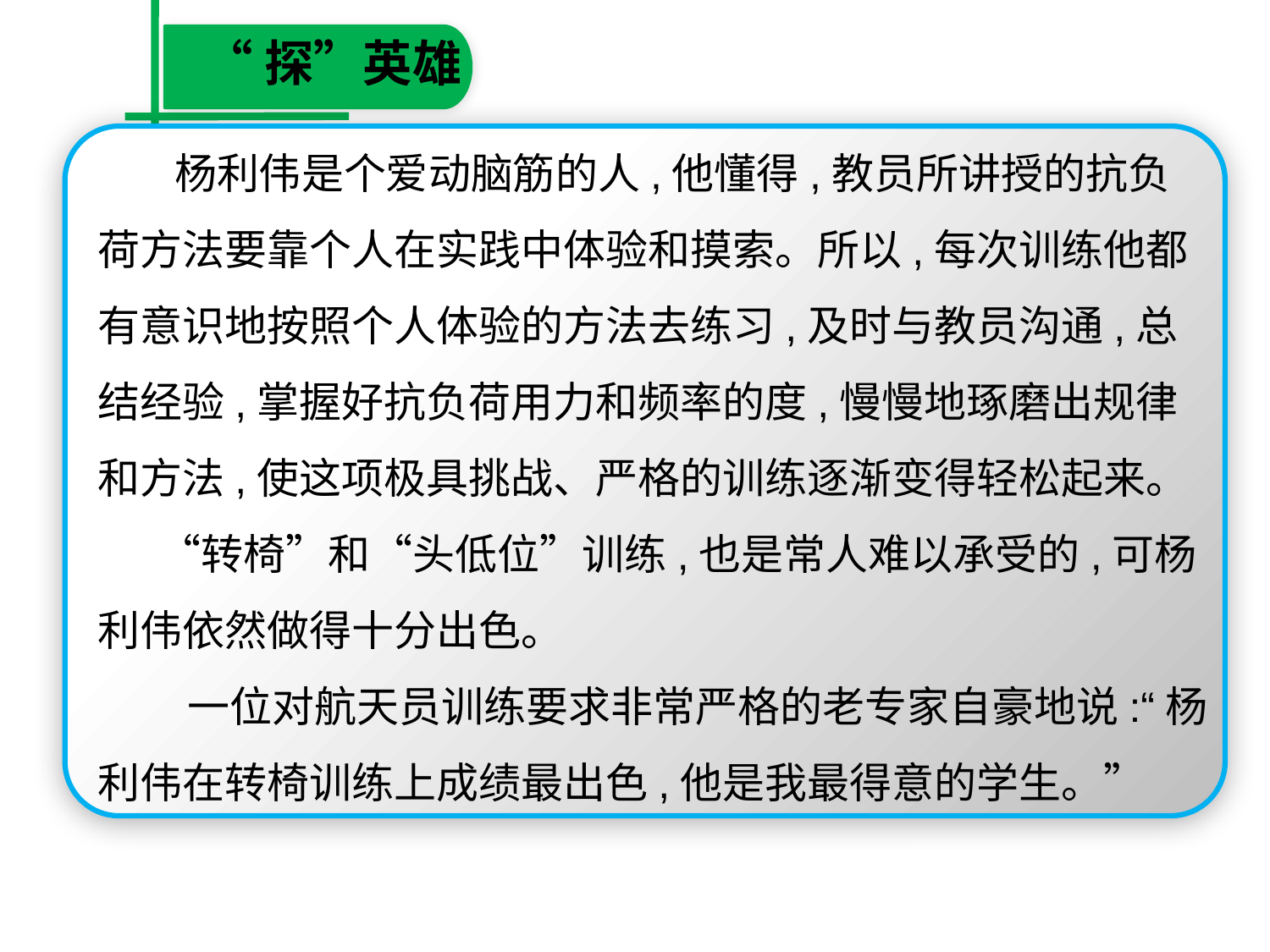

“探”英雄
       杨利伟是个爱动脑筋的人,他懂得,教员所讲授的抗负荷方法要靠个人在实践中体验和摸索。所以,每次训练他都有意识地按照个人体验的方法去练习,及时与教员沟通,总结经验,掌握好抗负荷用力和频率的度,慢慢地琢磨出规律和方法,使这项极具挑战、严格的训练逐渐变得轻松起来。
　  “转椅”和“头低位”训练,也是常人难以承受的,可杨利伟依然做得十分出色。
　     一位对航天员训练要求非常严格的老专家自豪地说:“杨利伟在转椅训练上成绩最出色,他是我最得意的学生。”